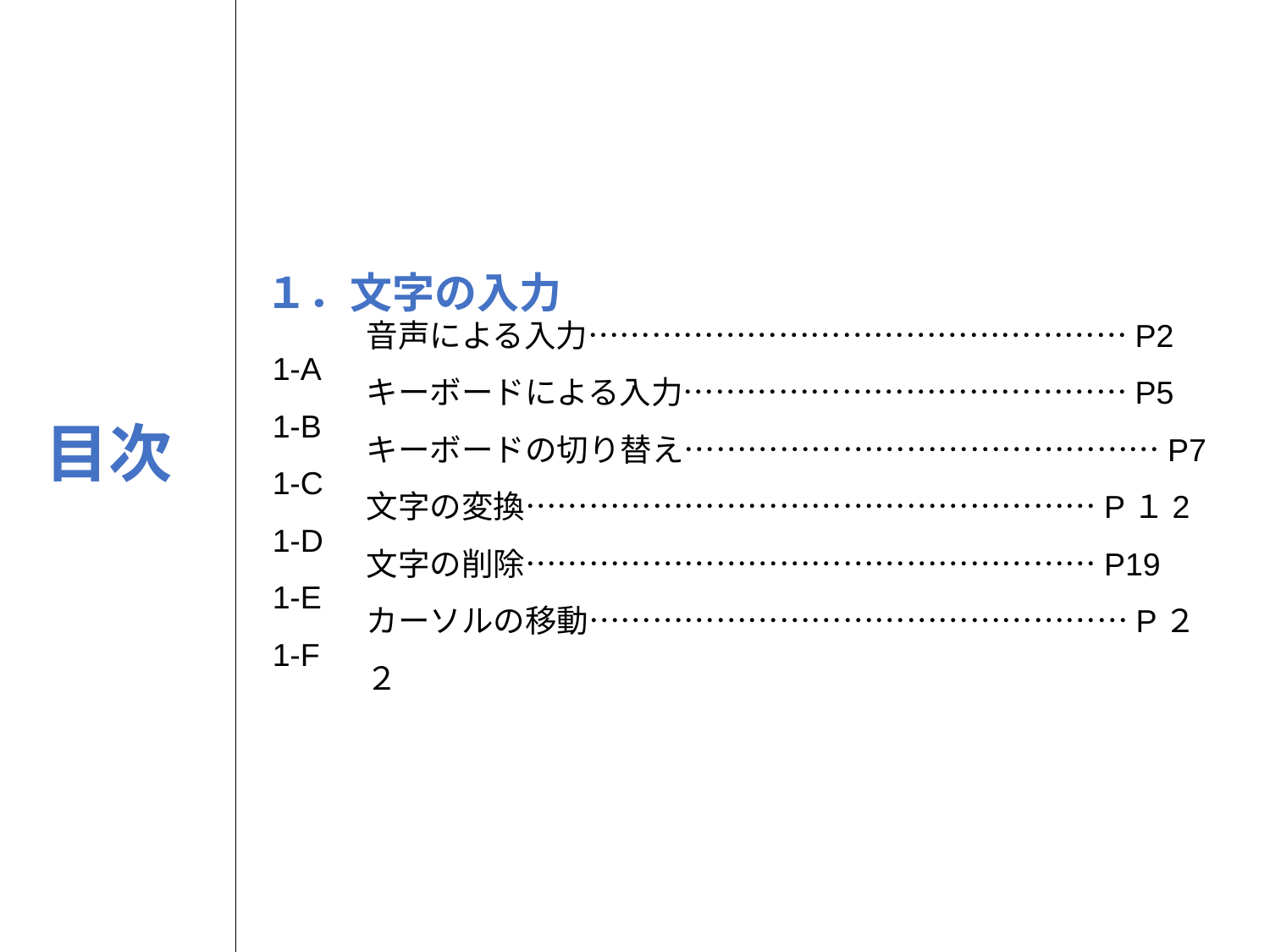

１．文字の入力
1-A
1-B
1-C
1-D
1-E
1-F
音声による入力……………………………………………P2
キーボードによる入力……………………………………P5
キーボードの切り替え………………………………………P7
文字の変換………………………………………………P１2
文字の削除………………………………………………P19
カーソルの移動……………………………………………P２２
目次